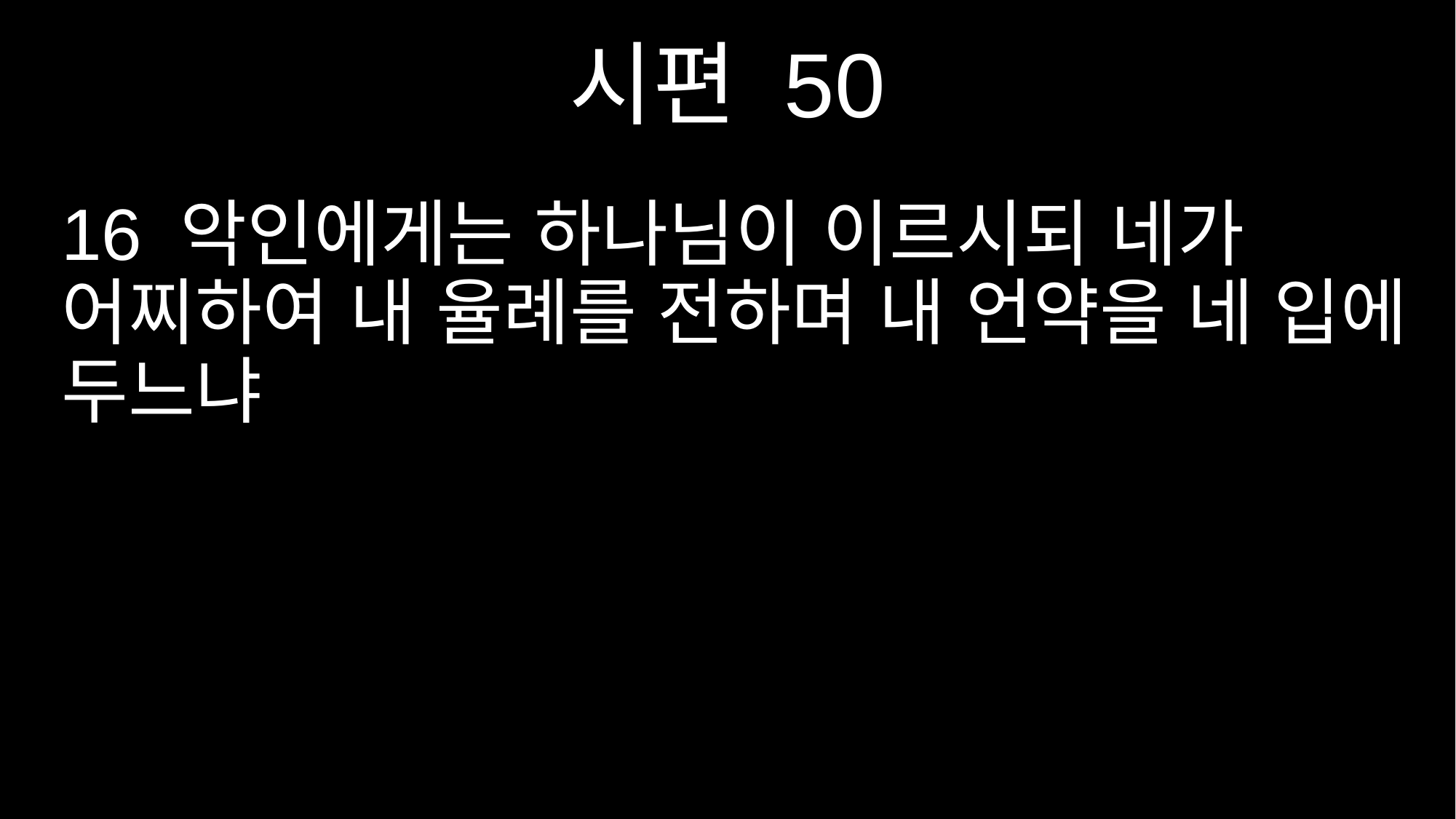

시편 50
16 악인에게는 하나님이 이르시되 네가 어찌하여 내 율례를 전하며 내 언약을 네 입에 두느냐